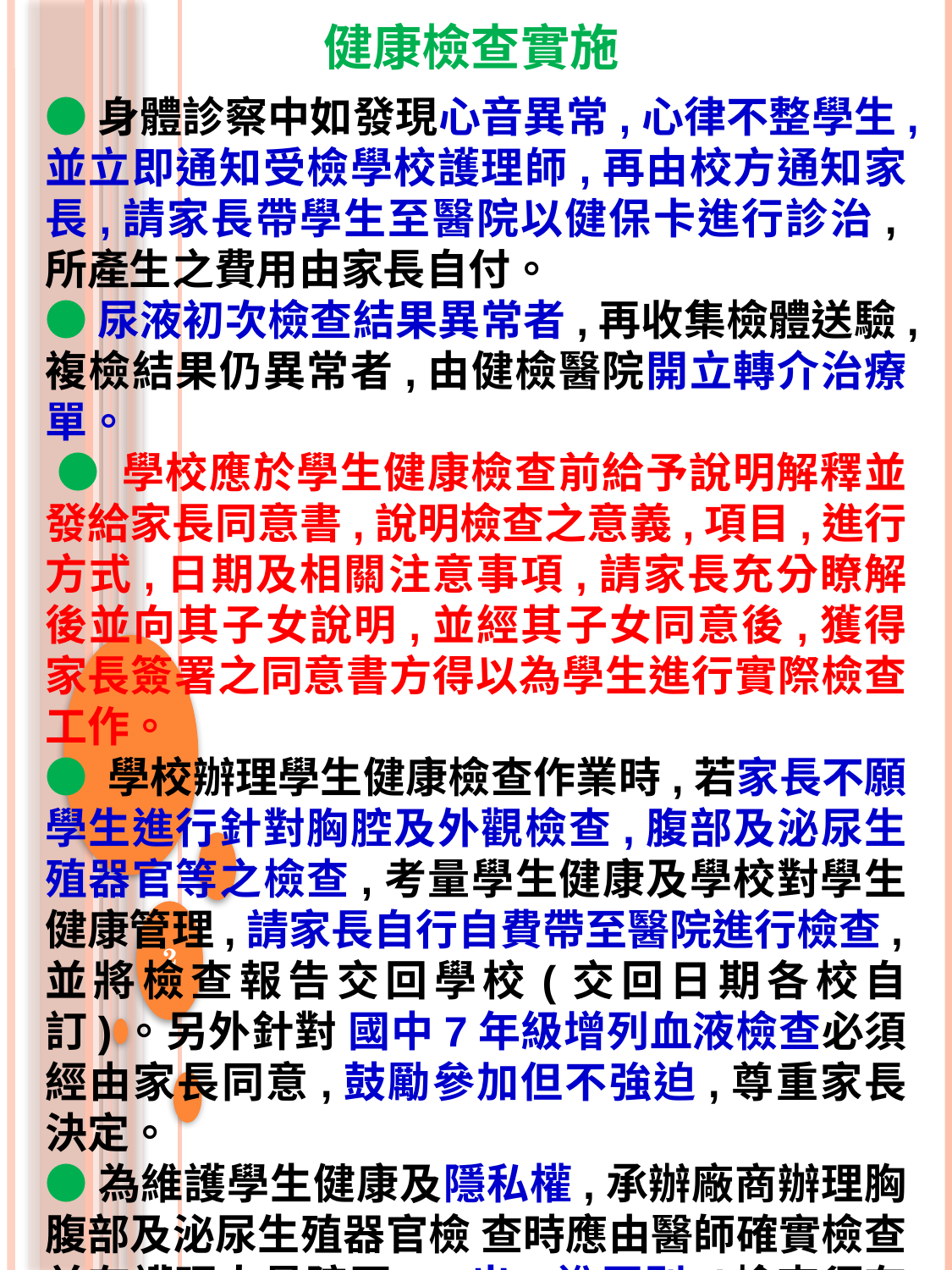

健康檢查實施
●身體診察中如發現心音異常,心律不整學生,並立即通知受檢學校護理師,再由校方通知家長,請家長帶學生至醫院以健保卡進行診治,所產生之費用由家長自付。
●尿液初次檢查結果異常者,再收集檢體送驗,複檢結果仍異常者,由健檢醫院開立轉介治療單。
 ● 學校應於學生健康檢查前給予說明解釋並發給家長同意書,說明檢查之意義,項目,進行方式,日期及相關注意事項,請家長充分瞭解後並向其子女說明,並經其子女同意後,獲得家長簽署之同意書方得以為學生進行實際檢查工作。
● 學校辦理學生健康檢查作業時,若家長不願學生進行針對胸腔及外觀檢查,腹部及泌尿生殖器官等之檢查,考量學生健康及學校對學生健康管理,請家長自行自費帶至醫院進行檢查,並將檢查報告交回學校(交回日期各校自訂)。另外針對 國中7年級增列血液檢查必須經由家長同意,鼓勵參加但不強迫,尊重家長決定。
●為維護學生健康及隱私權,承辦廠商辦理胸腹部及泌尿生殖器官檢 查時應由醫師確實檢查並有護理人員陪同,一出一進原則 (檢查須有同性陪伴)。

2